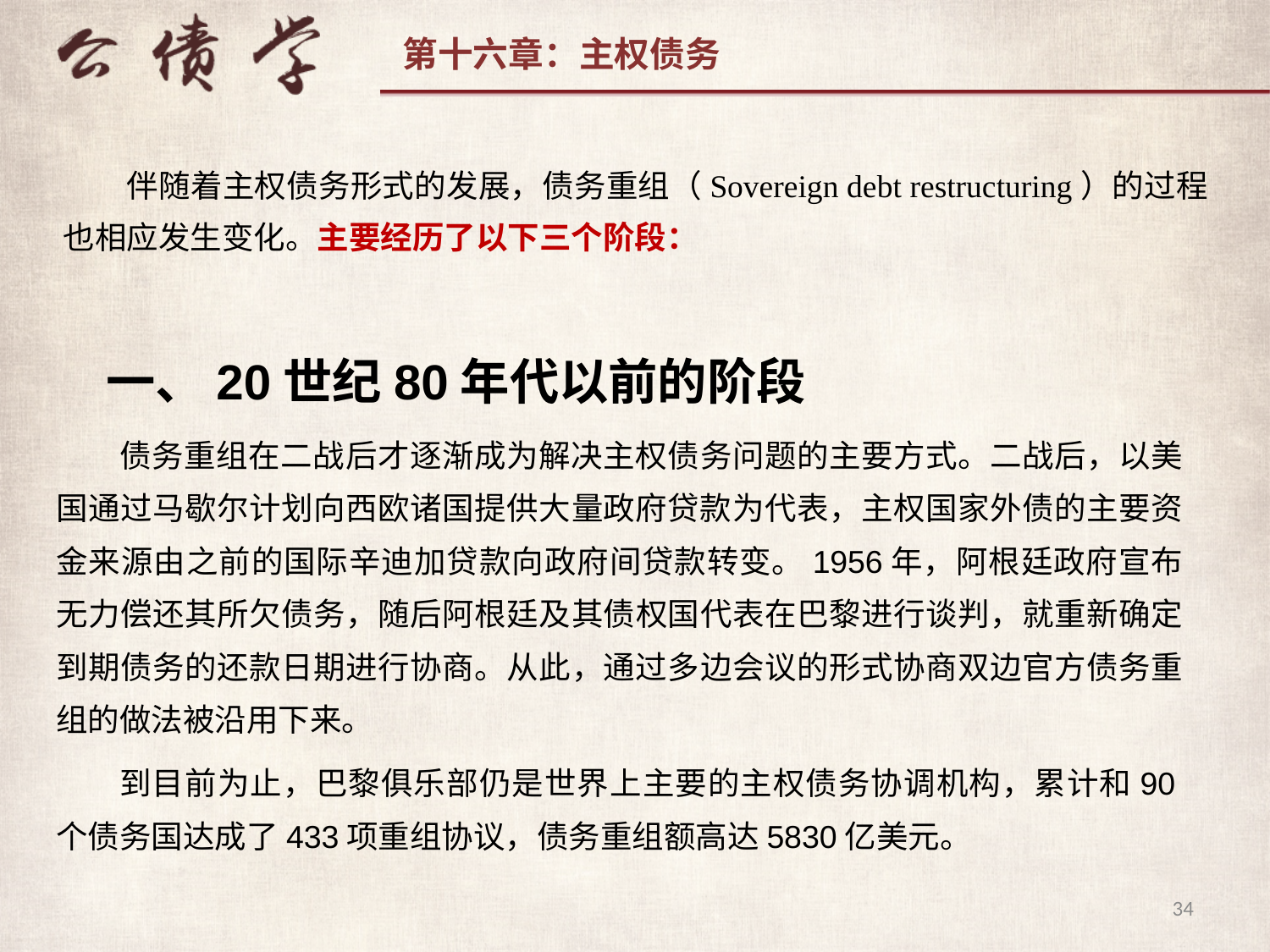

伴随着主权债务形式的发展，债务重组（Sovereign debt restructuring）的过程也相应发生变化。主要经历了以下三个阶段：
一、20世纪80年代以前的阶段
债务重组在二战后才逐渐成为解决主权债务问题的主要方式。二战后，以美国通过马歇尔计划向西欧诸国提供大量政府贷款为代表，主权国家外债的主要资金来源由之前的国际辛迪加贷款向政府间贷款转变。1956年，阿根廷政府宣布无力偿还其所欠债务，随后阿根廷及其债权国代表在巴黎进行谈判，就重新确定到期债务的还款日期进行协商。从此，通过多边会议的形式协商双边官方债务重组的做法被沿用下来。
到目前为止，巴黎俱乐部仍是世界上主要的主权债务协调机构，累计和90个债务国达成了433项重组协议，债务重组额高达5830亿美元。
34